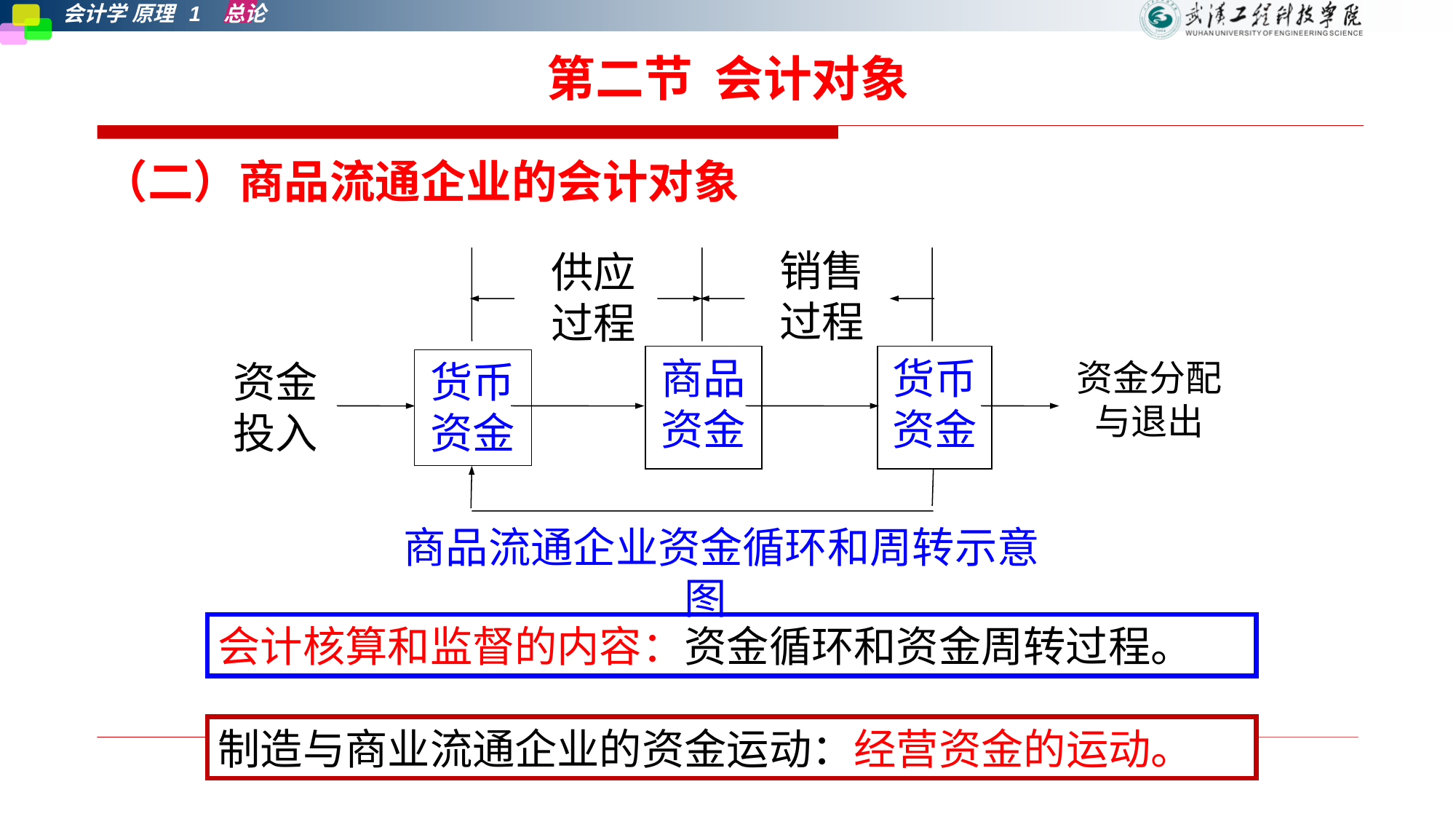

# 第二节  会计对象
（二）商品流通企业的会计对象

销售过程
供应过程

商品资金
货币资金
资金
投入
货币
资金
资金分配与退出

商品流通企业资金循环和周转示意图
会计核算和监督的内容：资金循环和资金周转过程。
制造与商业流通企业的资金运动：经营资金的运动。